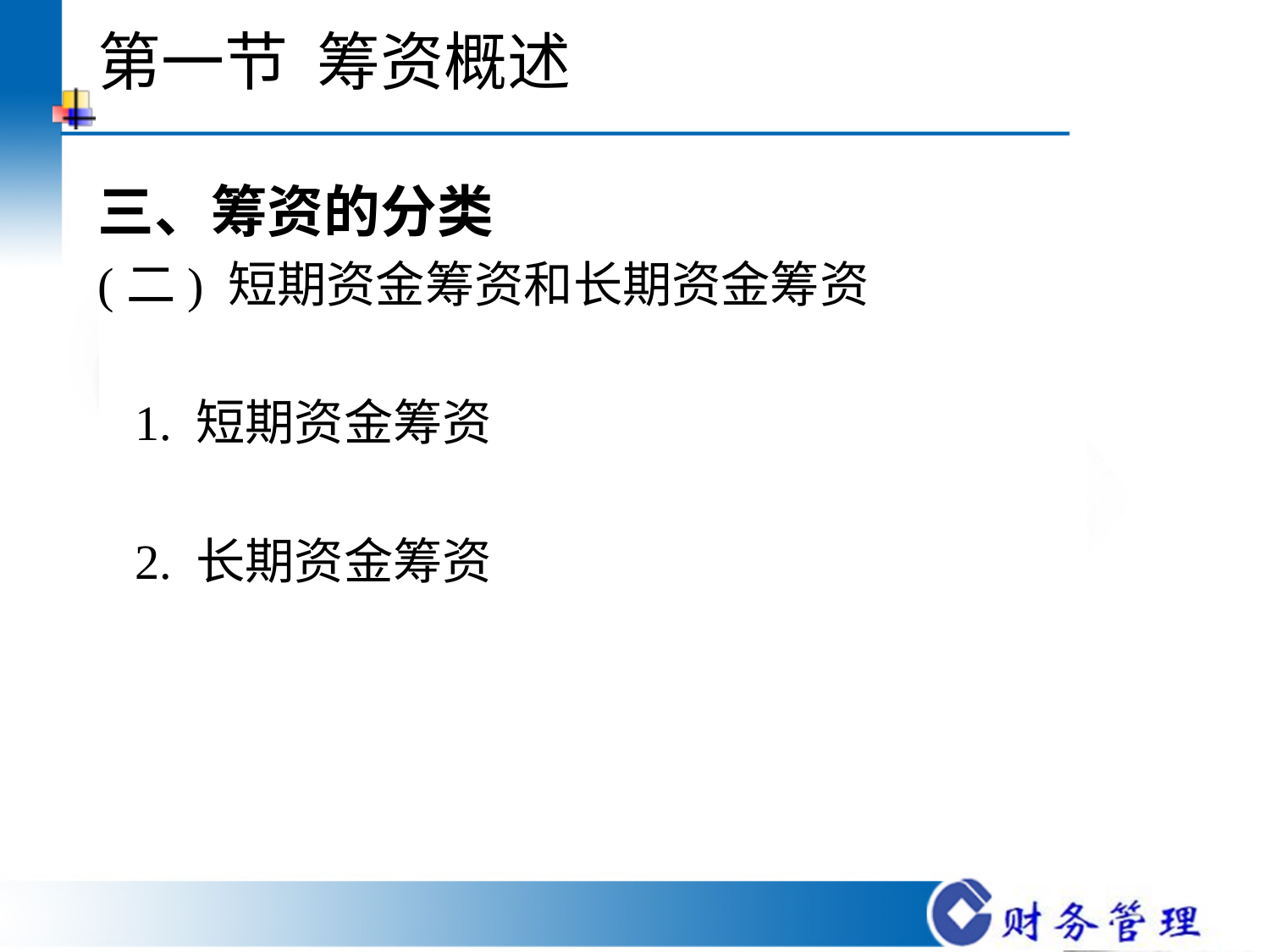

# 第一节  筹资概述
三、筹资的分类
(二) 短期资金筹资和长期资金筹资

   1. 短期资金筹资

   2. 长期资金筹资

7